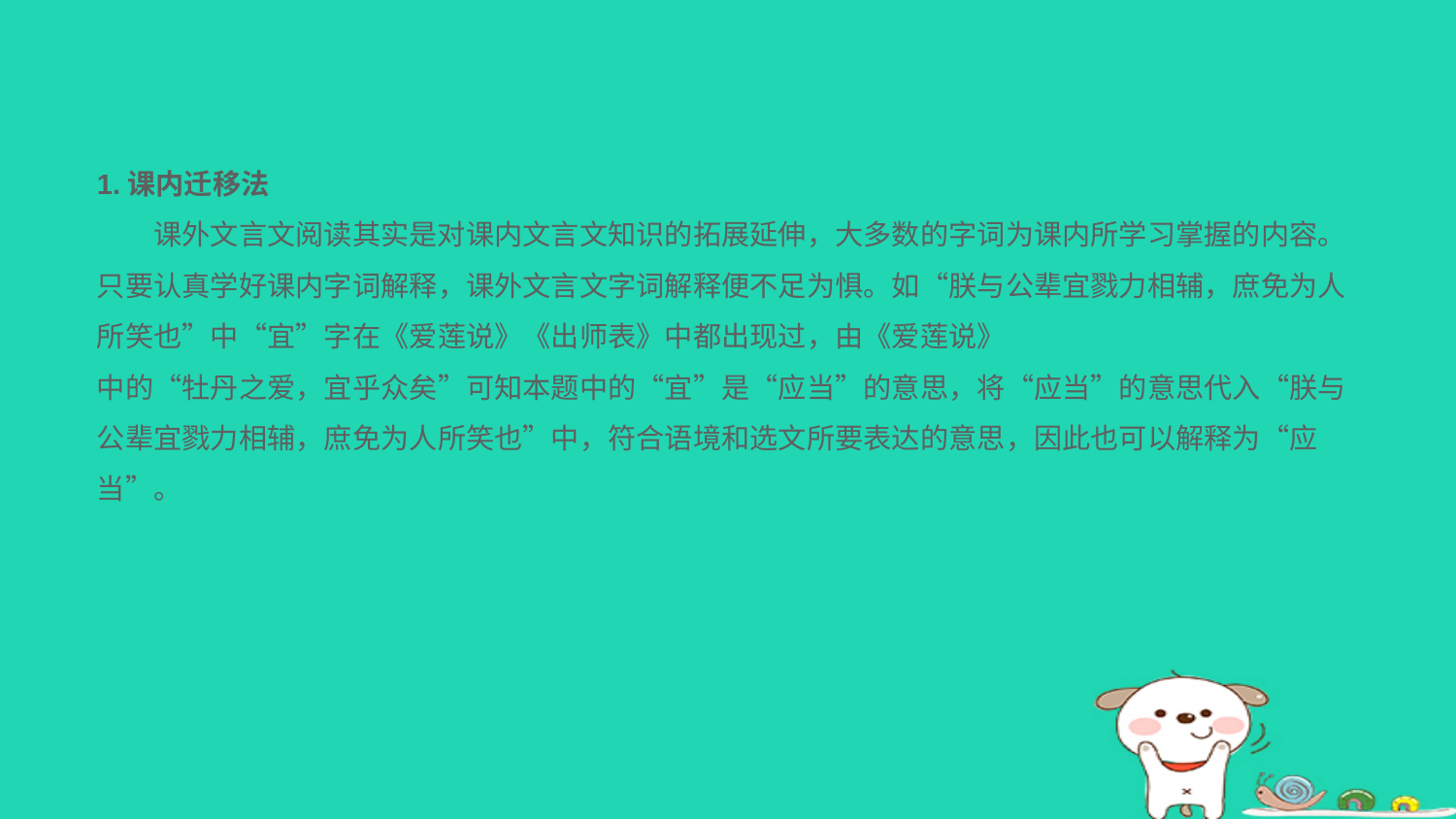

1.课内迁移法
　　课外文言文阅读其实是对课内文言文知识的拓展延伸，大多数的字词为课内所学习掌握的内容。只要认真学好课内字词解释，课外文言文字词解释便不足为惧。如“朕与公辈宜戮力相辅，庶免为人所笑也”中“宜”字在《爱莲说》《出师表》中都出现过，由《爱莲说》
中的“牡丹之爱，宜乎众矣”可知本题中的“宜”是“应当”的意思，将“应当”的意思代入“朕与公辈宜戮力相辅，庶免为人所笑也”中，符合语境和选文所要表达的意思，因此也可以解释为“应当”。